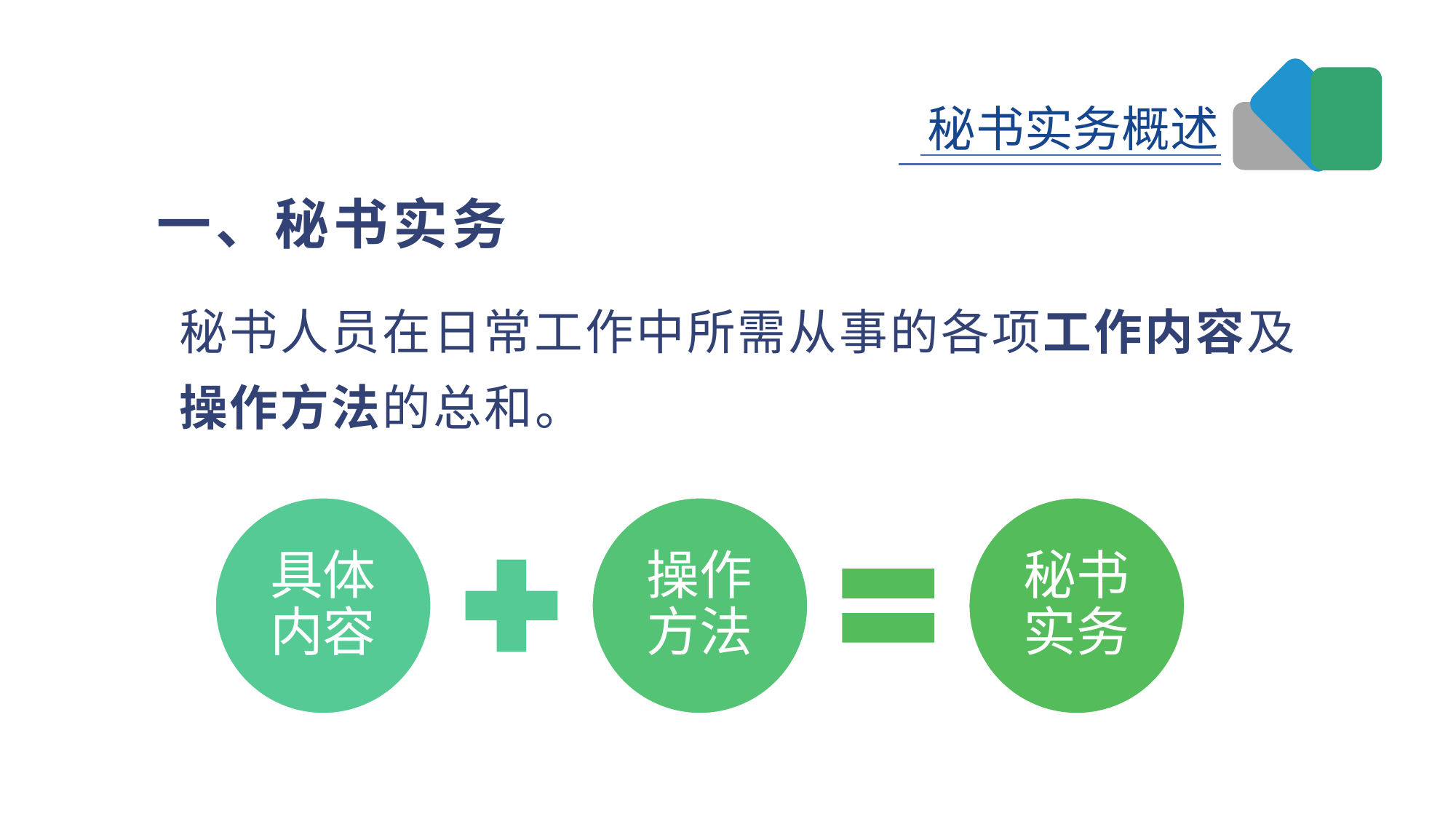

# 一、秘书实务
秘书人员在日常工作中所需从事的各项工作内容及操作方法的总和。
具体内容

操作方法

秘书实务